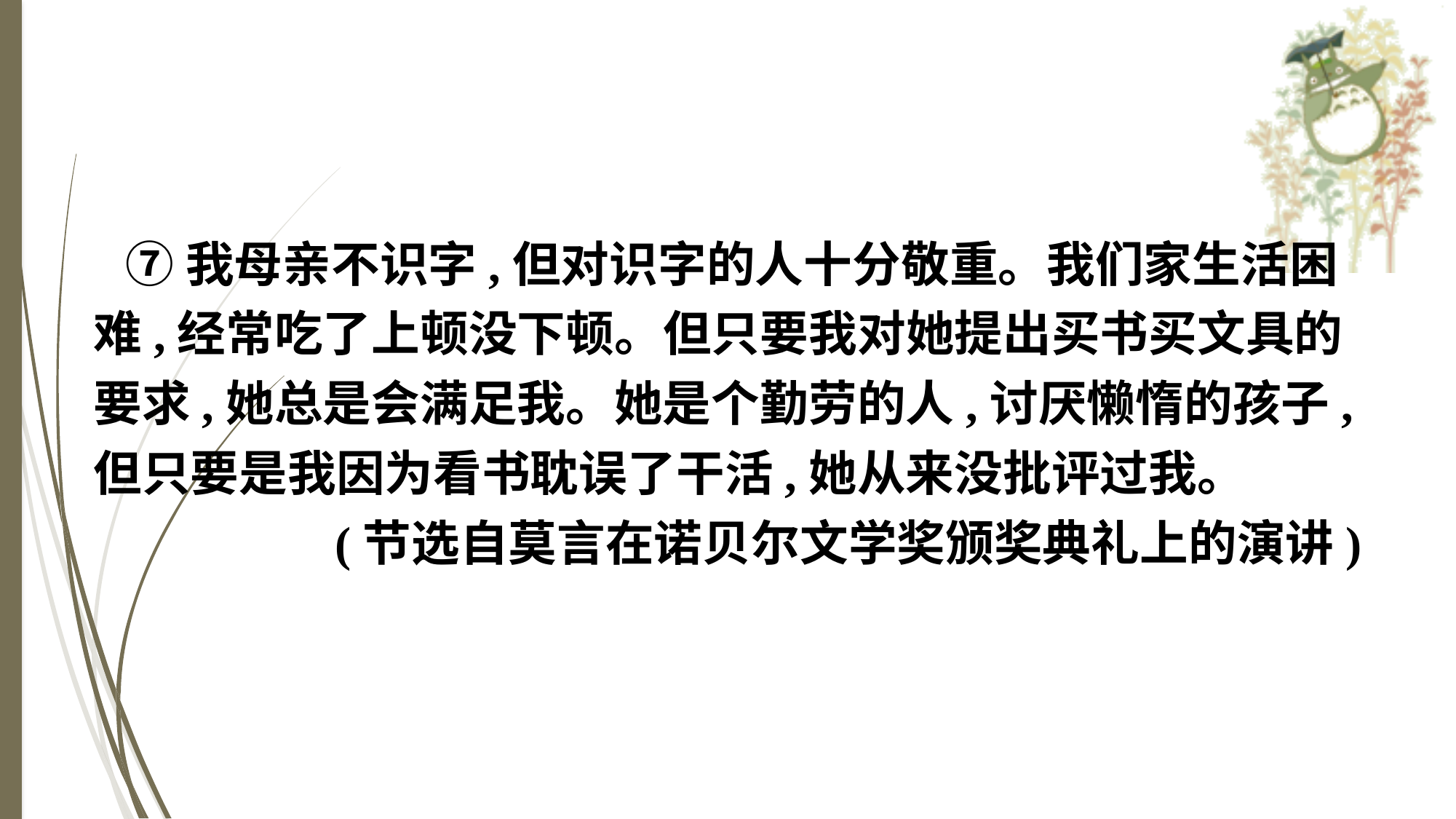

⑦我母亲不识字,但对识字的人十分敬重。我们家生活困难,经常吃了上顿没下顿。但只要我对她提出买书买文具的要求,她总是会满足我。她是个勤劳的人,讨厌懒惰的孩子,但只要是我因为看书耽误了干活,她从来没批评过我。
(节选自莫言在诺贝尔文学奖颁奖典礼上的演讲)